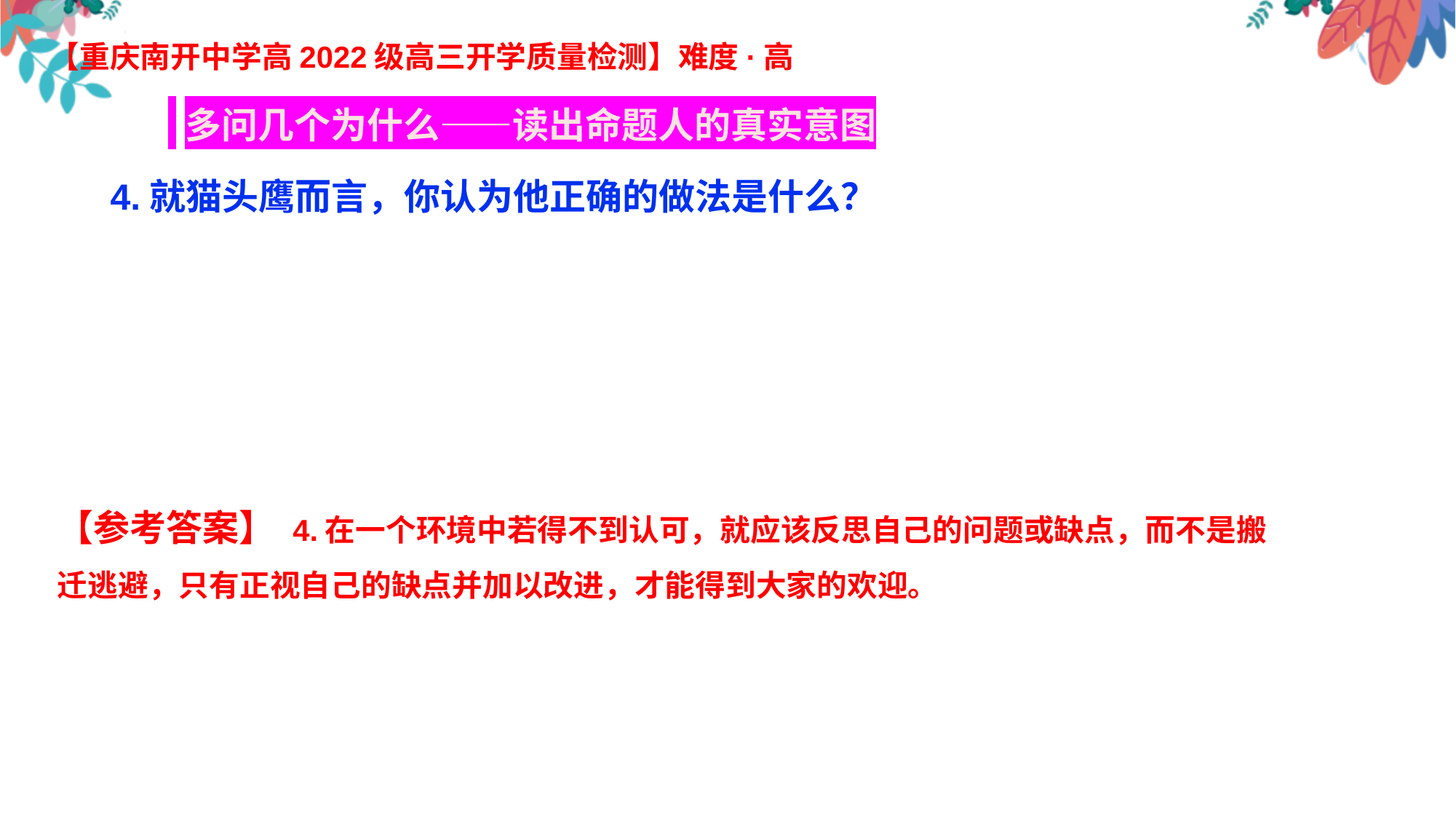

【重庆南开中学高2022级高三开学质量检测】难度·高
                  多问几个为什么——读出命题人的真实意图
      4.就猫头鹰而言，你认为他正确的做法是什么？

【参考答案】 4.在一个环境中若得不到认可，就应该反思自己的问题或缺点，而不是搬迁逃避，只有正视自己的缺点并加以改进，才能得到大家的欢迎。